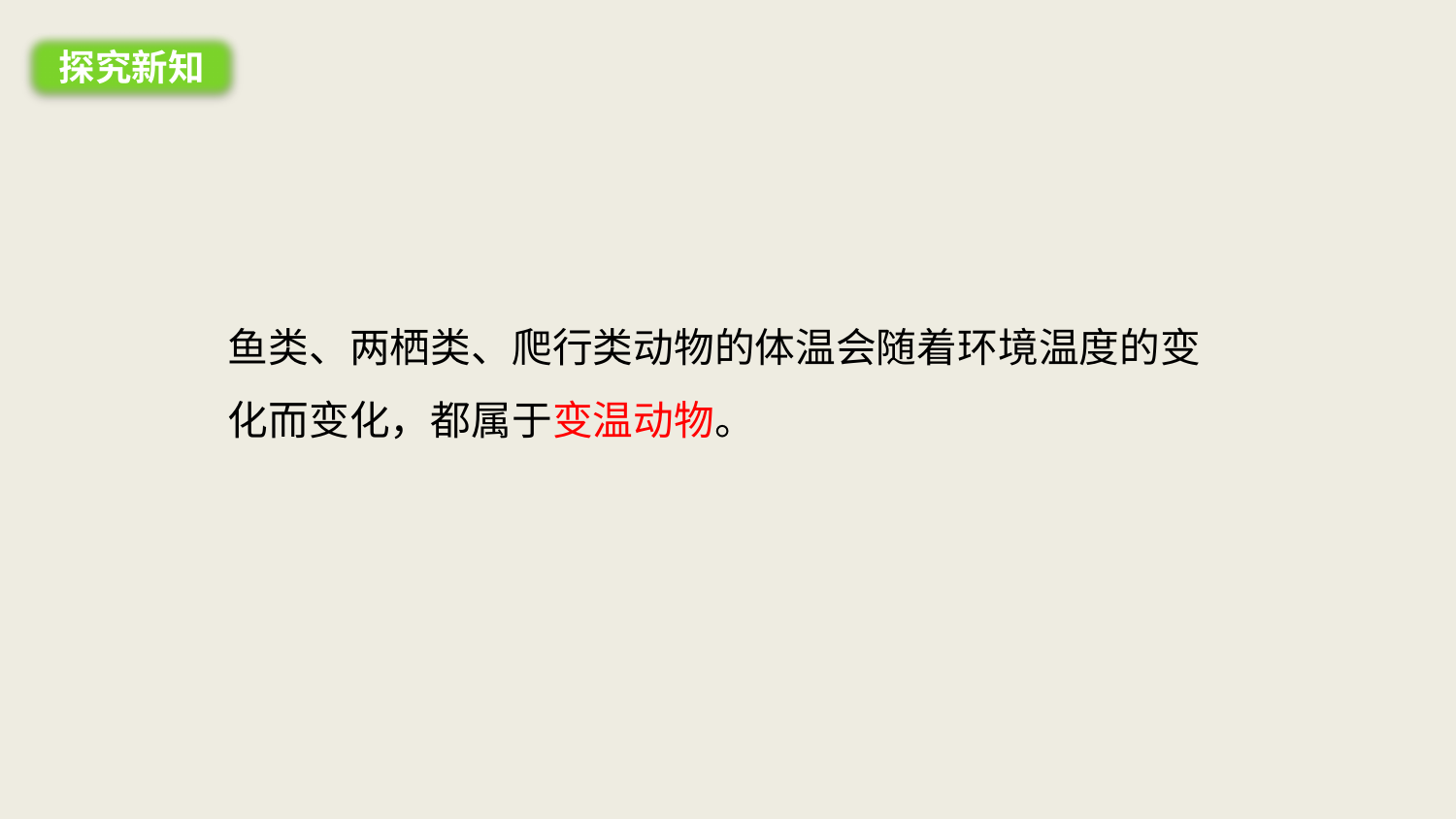

探究新知
鱼类、两栖类、爬行类动物的体温会随着环境温度的变化而变化，都属于变温动物。